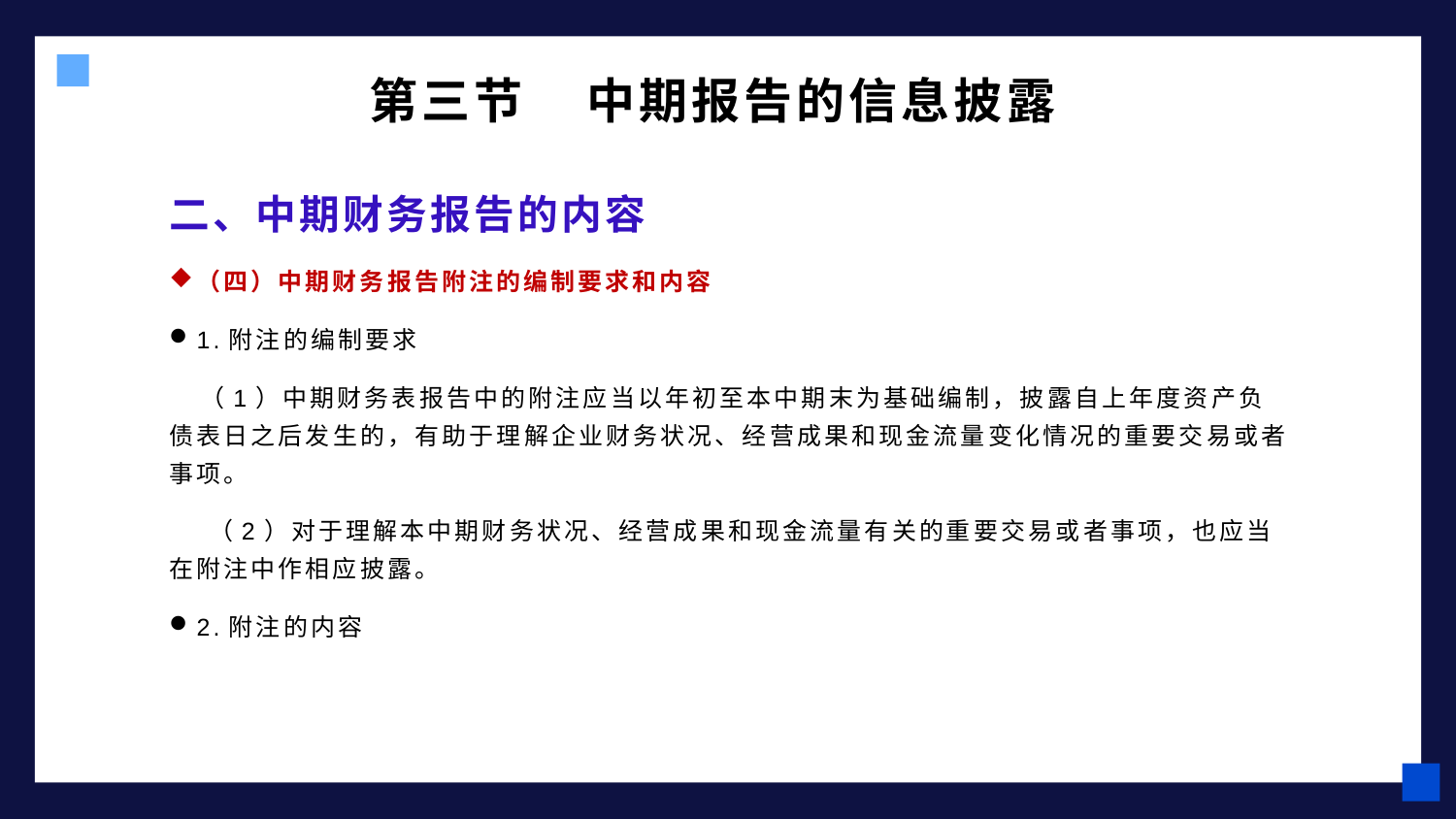

# 第三节    中期报告的信息披露
二、中期财务报告的内容
（四）中期财务报告附注的编制要求和内容
1.附注的编制要求
   （1）中期财务表报告中的附注应当以年初至本中期末为基础编制，披露自上年度资产负债表日之后发生的，有助于理解企业财务状况、经营成果和现金流量变化情况的重要交易或者事项。
    （2）对于理解本中期财务状况、经营成果和现金流量有关的重要交易或者事项，也应当在附注中作相应披露。
2.附注的内容